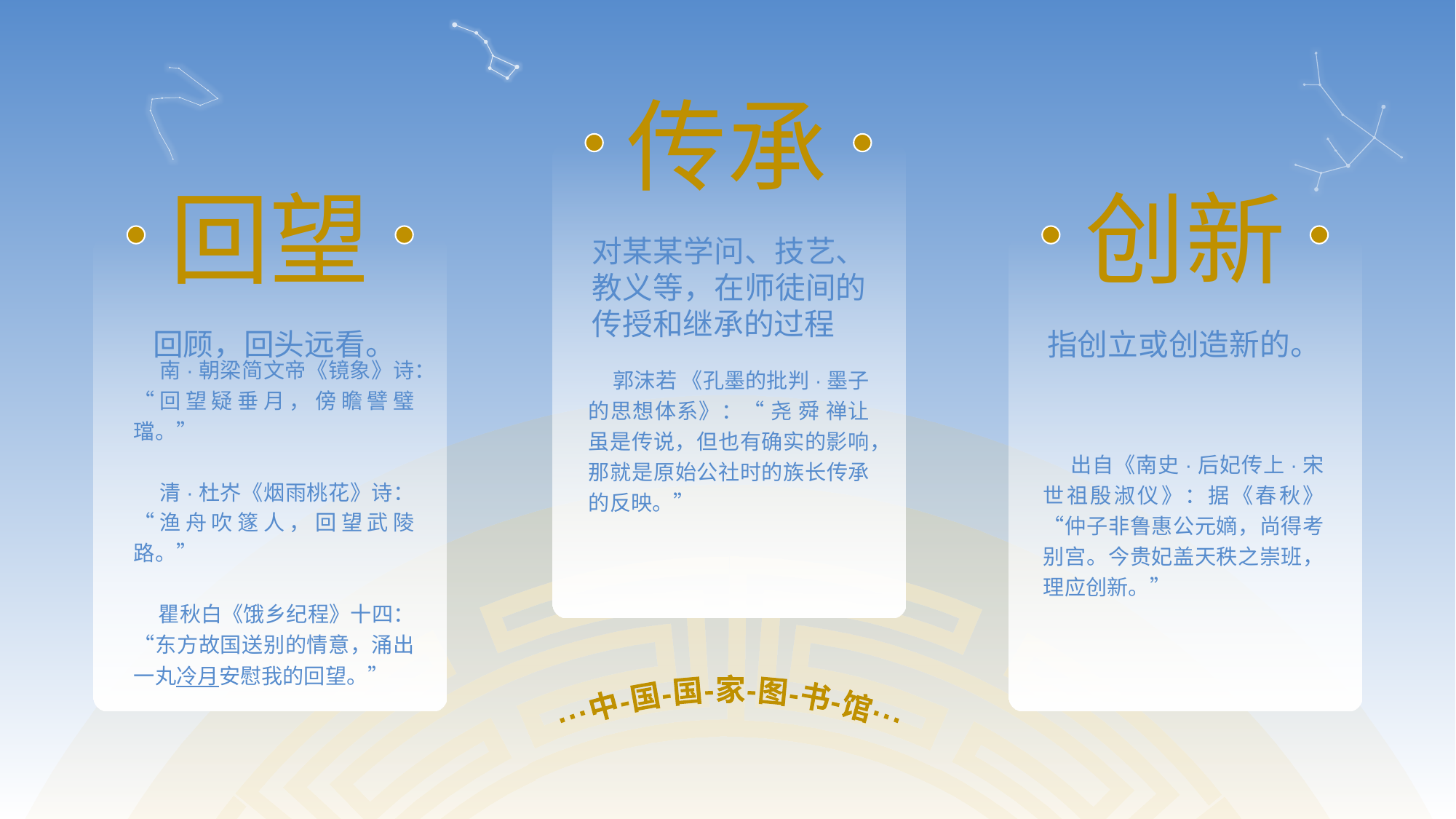

传承

回望
创新

对某某学问、技艺、教义等，在师徒间的传授和继承的过程
    郭沫若 《孔墨的批判·墨子的思想体系》：“ 尧 舜 禅让虽是传说，但也有确实的影响，那就是原始公社时的族长传承的反映。”

回顾，回头远看。
    南·朝梁简文帝《镜象》诗：“回望疑垂月，傍瞻譬璧璫。”

    清·杜岕《烟雨桃花》诗：“渔舟吹篴人，回望武陵路。”

    瞿秋白《饿乡纪程》十四：“东方故国送别的情意，涌出一丸冷月安慰我的回望。”
指创立或创造新的。
    出自《南史·后妃传上·宋世祖殷淑仪》：据《春秋》“仲子非鲁惠公元嫡，尚得考别宫。今贵妃盖天秩之崇班，理应创新。”

 ···中-国-国-家-图-书-馆···